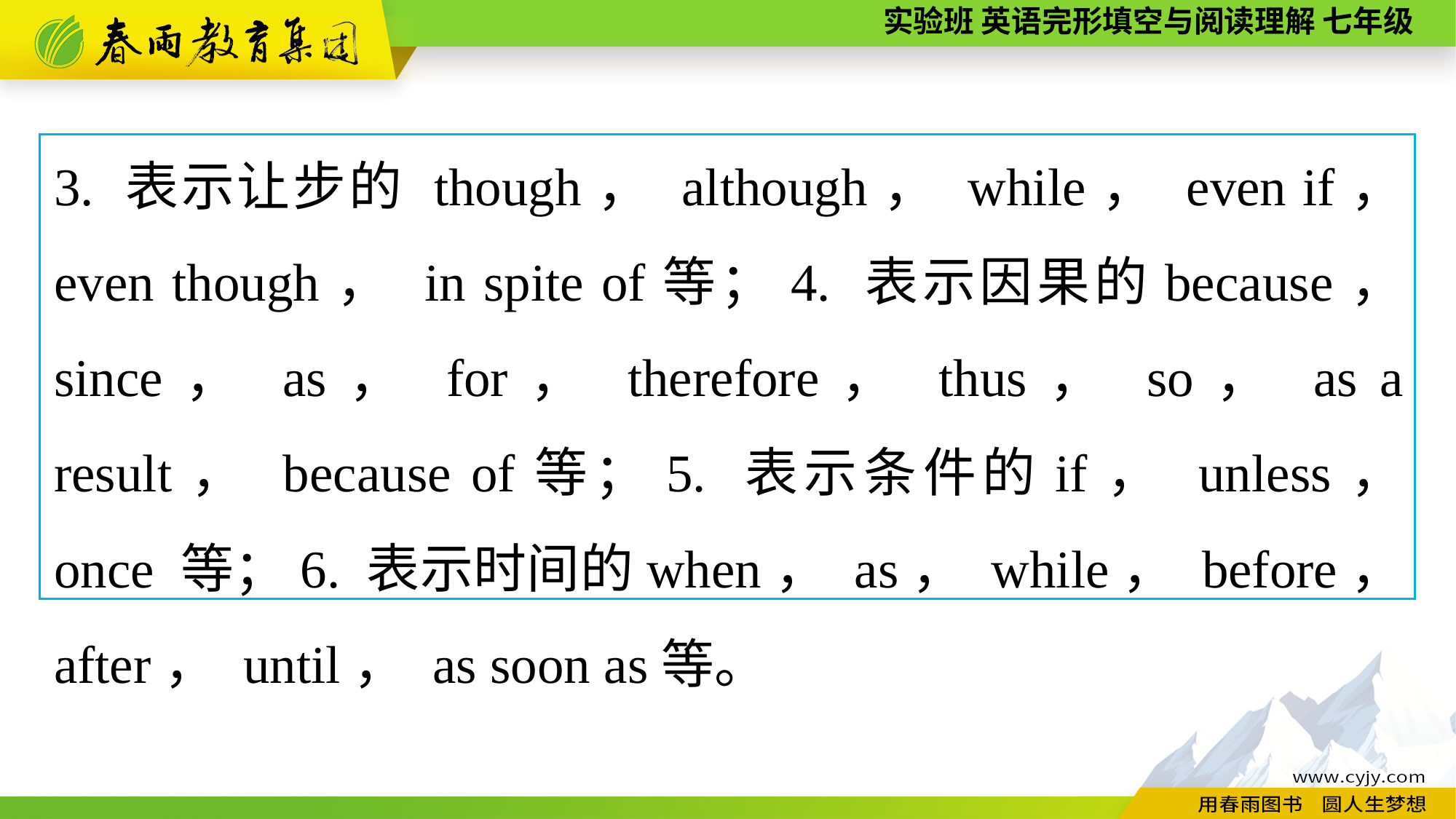

3. 表示让步的 though， although， while， even if， even though， in spite of等；4. 表示因果的because， since， as， for， therefore， thus， so， as a result， because of等；5. 表示条件的if， unless， once 等；6. 表示时间的when， as， while， before， after， until， as soon as等。